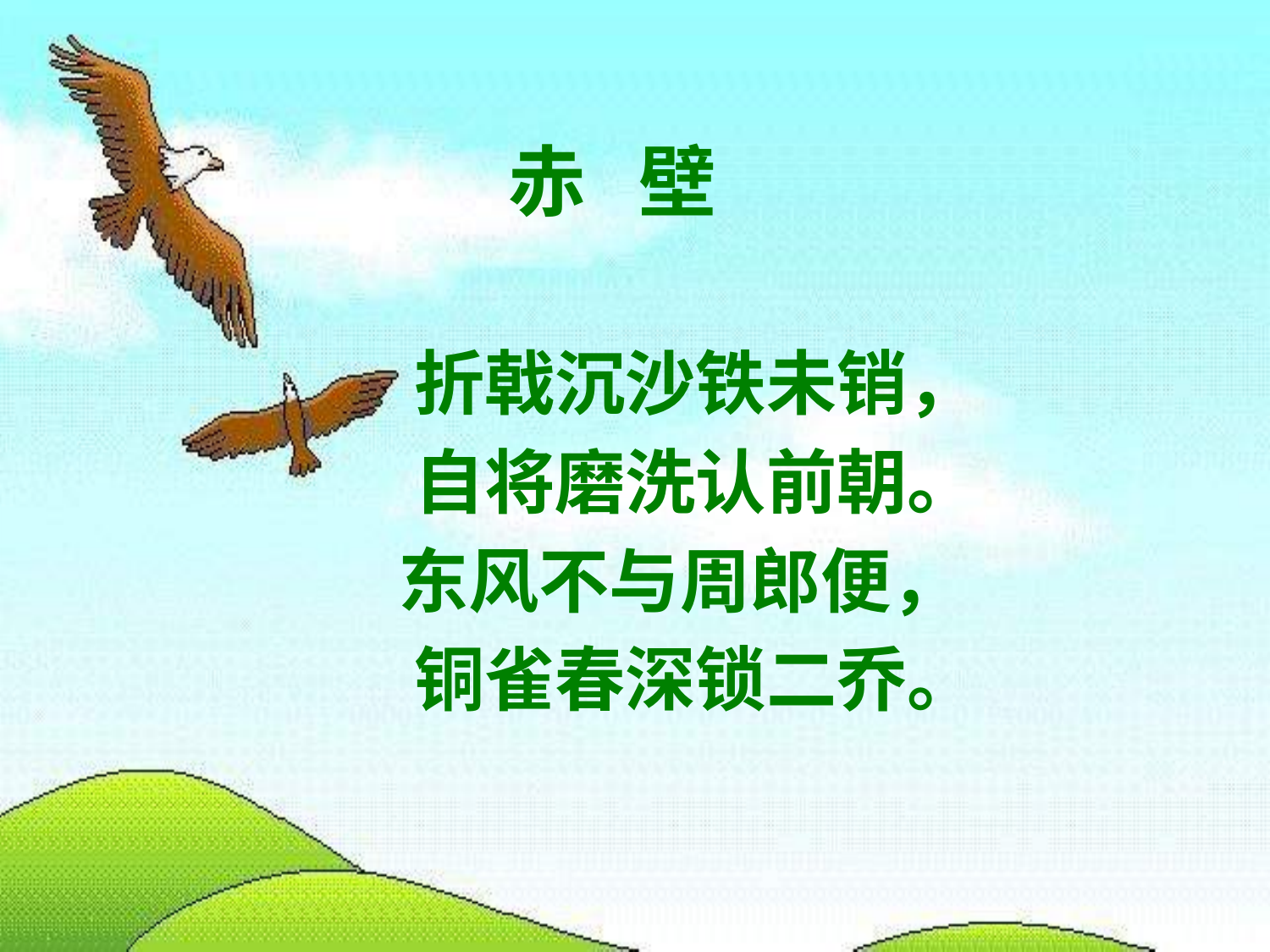

赤   壁

                  折戟沉沙铁未销，
                  自将磨洗认前朝。
                 东风不与周郎便，
                  铜雀春深锁二乔。